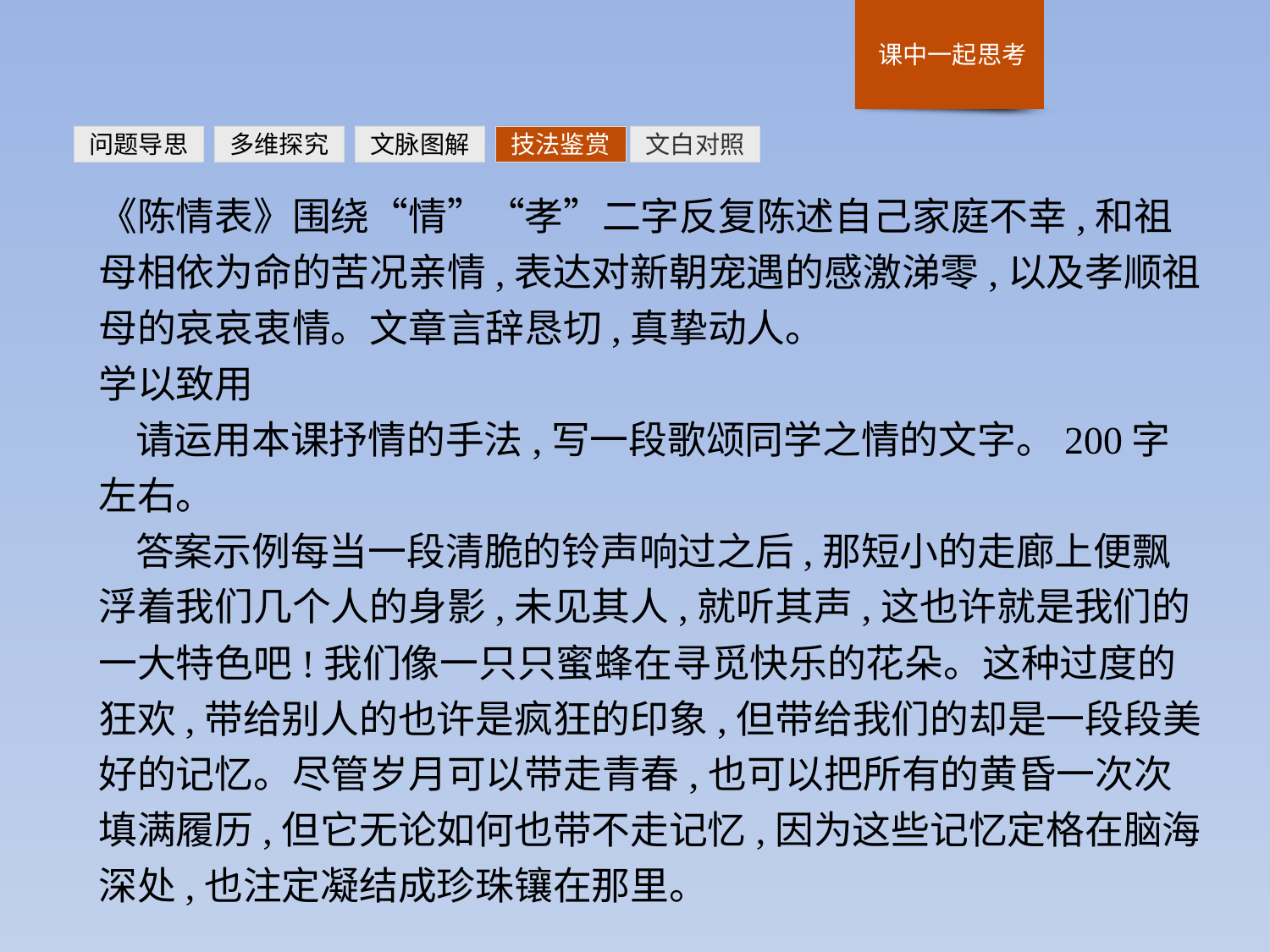

问题导思
多维探究
文脉图解
技法鉴赏
文白对照
《陈情表》围绕“情”“孝”二字反复陈述自己家庭不幸,和祖母相依为命的苦况亲情,表达对新朝宠遇的感激涕零,以及孝顺祖母的哀哀衷情。文章言辞恳切,真挚动人。
学以致用
请运用本课抒情的手法,写一段歌颂同学之情的文字。200字左右。
答案示例每当一段清脆的铃声响过之后,那短小的走廊上便飘浮着我们几个人的身影,未见其人,就听其声,这也许就是我们的一大特色吧!我们像一只只蜜蜂在寻觅快乐的花朵。这种过度的狂欢,带给别人的也许是疯狂的印象,但带给我们的却是一段段美好的记忆。尽管岁月可以带走青春,也可以把所有的黄昏一次次填满履历,但它无论如何也带不走记忆,因为这些记忆定格在脑海深处,也注定凝结成珍珠镶在那里。